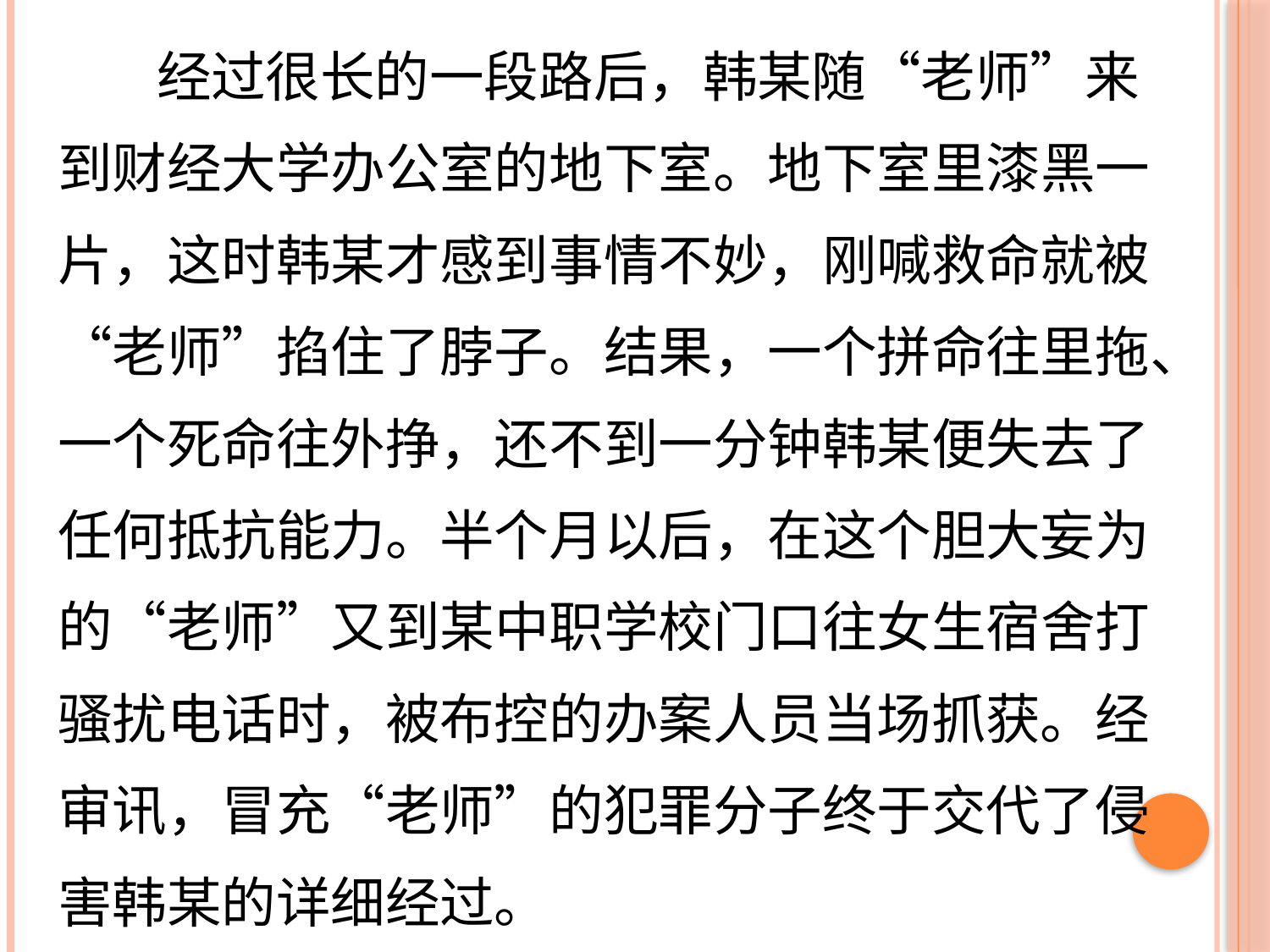

经过很长的一段路后，韩某随“老师”来到财经大学办公室的地下室。地下室里漆黑一片，这时韩某才感到事情不妙，刚喊救命就被“老师”掐住了脖子。结果，一个拼命往里拖、一个死命往外挣，还不到一分钟韩某便失去了任何抵抗能力。半个月以后，在这个胆大妄为的“老师”又到某中职学校门口往女生宿舍打骚扰电话时，被布控的办案人员当场抓获。经审讯，冒充“老师”的犯罪分子终于交代了侵害韩某的详细经过。